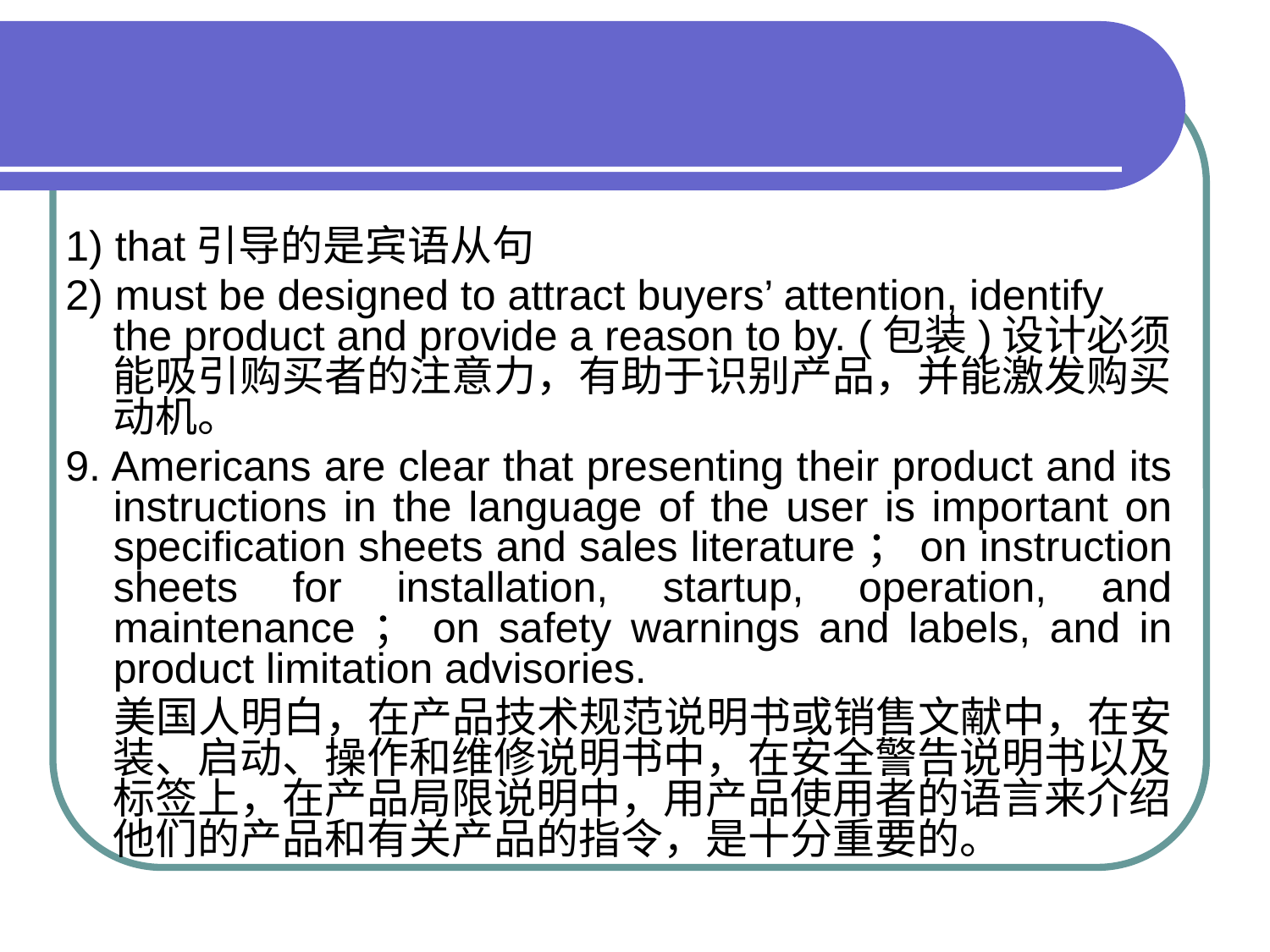

#
1) that引导的是宾语从句
2) must be designed to attract buyers’ attention, identify the product and provide a reason to by. (包装)设计必须能吸引购买者的注意力，有助于识别产品，并能激发购买动机。
9. Americans are clear that presenting their product and its instructions in the language of the user is important on specification sheets and sales literature；on instruction sheets for installation, startup, operation, and maintenance；on safety warnings and labels, and in product limitation advisories.
    美国人明白，在产品技术规范说明书或销售文献中，在安装、启动、操作和维修说明书中，在安全警告说明书以及标签上，在产品局限说明中，用产品使用者的语言来介绍他们的产品和有关产品的指令，是十分重要的。